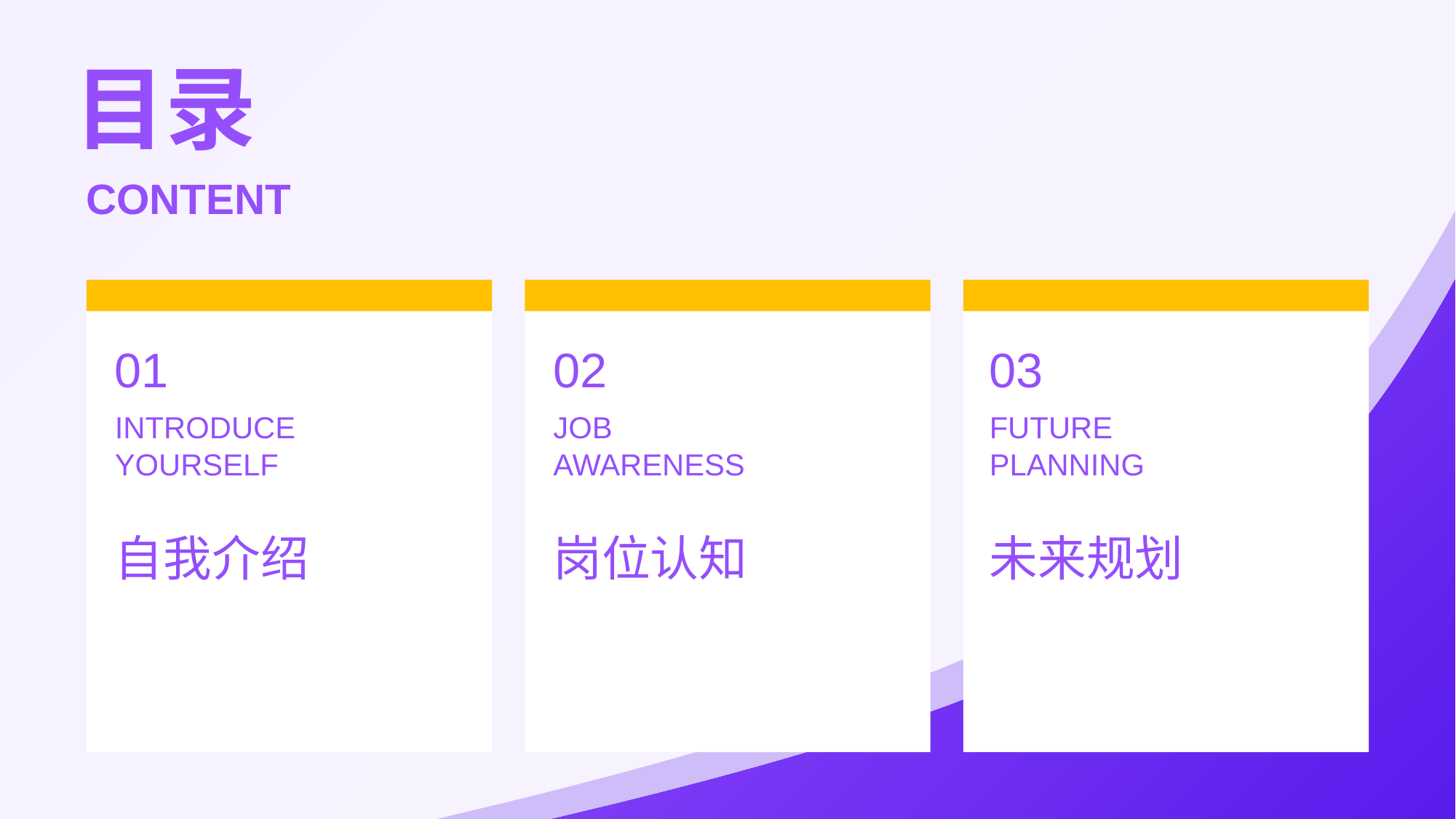

目录
CONTENT

01
02
03
INTRODUCE
YOURSELF
JOB
AWARENESS
FUTURE
PLANNING
自我介绍
岗位认知
未来规划